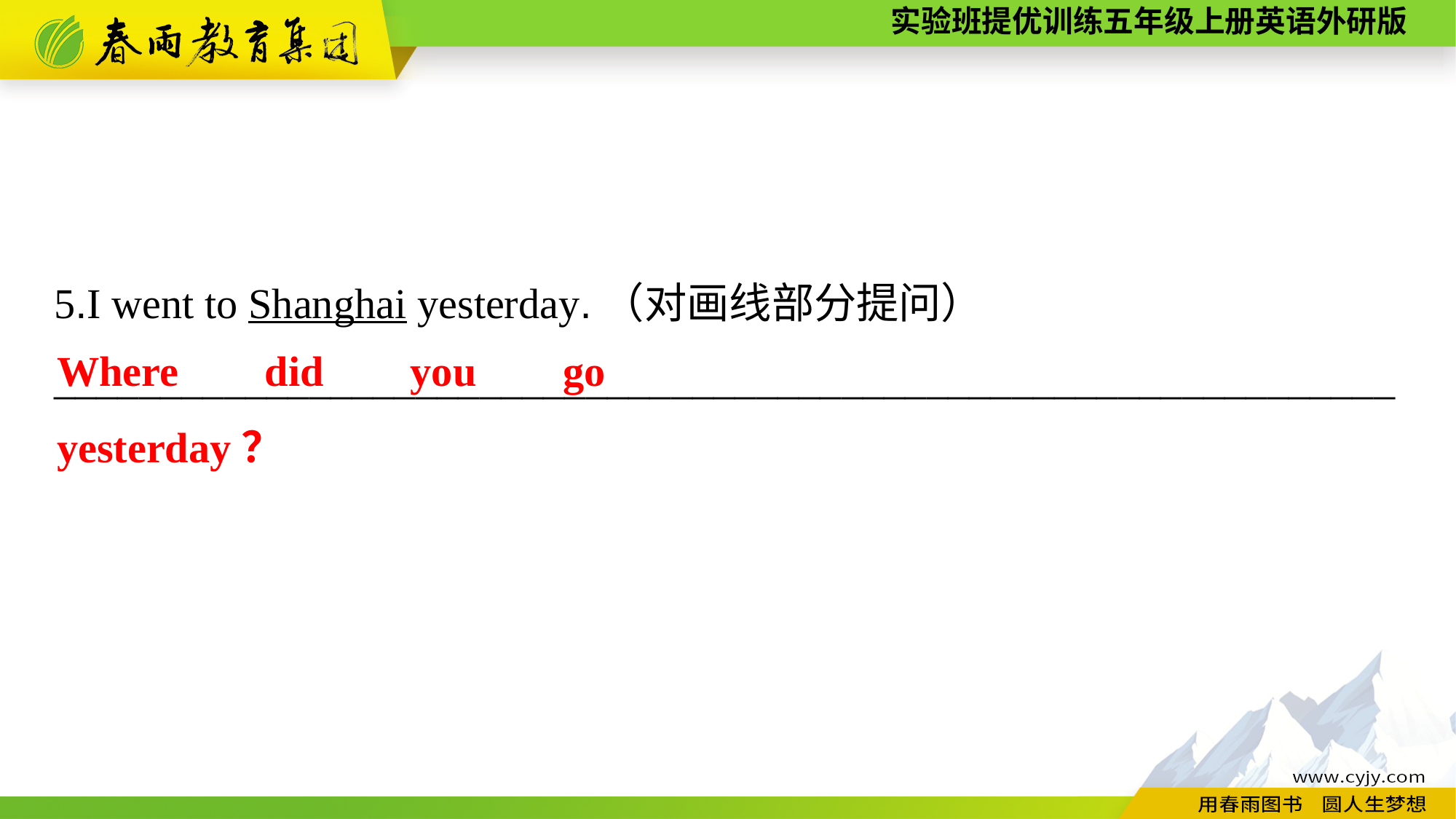

5.I went to Shanghai yesterday.（对画线部分提问）
_______________________________________________________________
Where did you go yesterday？